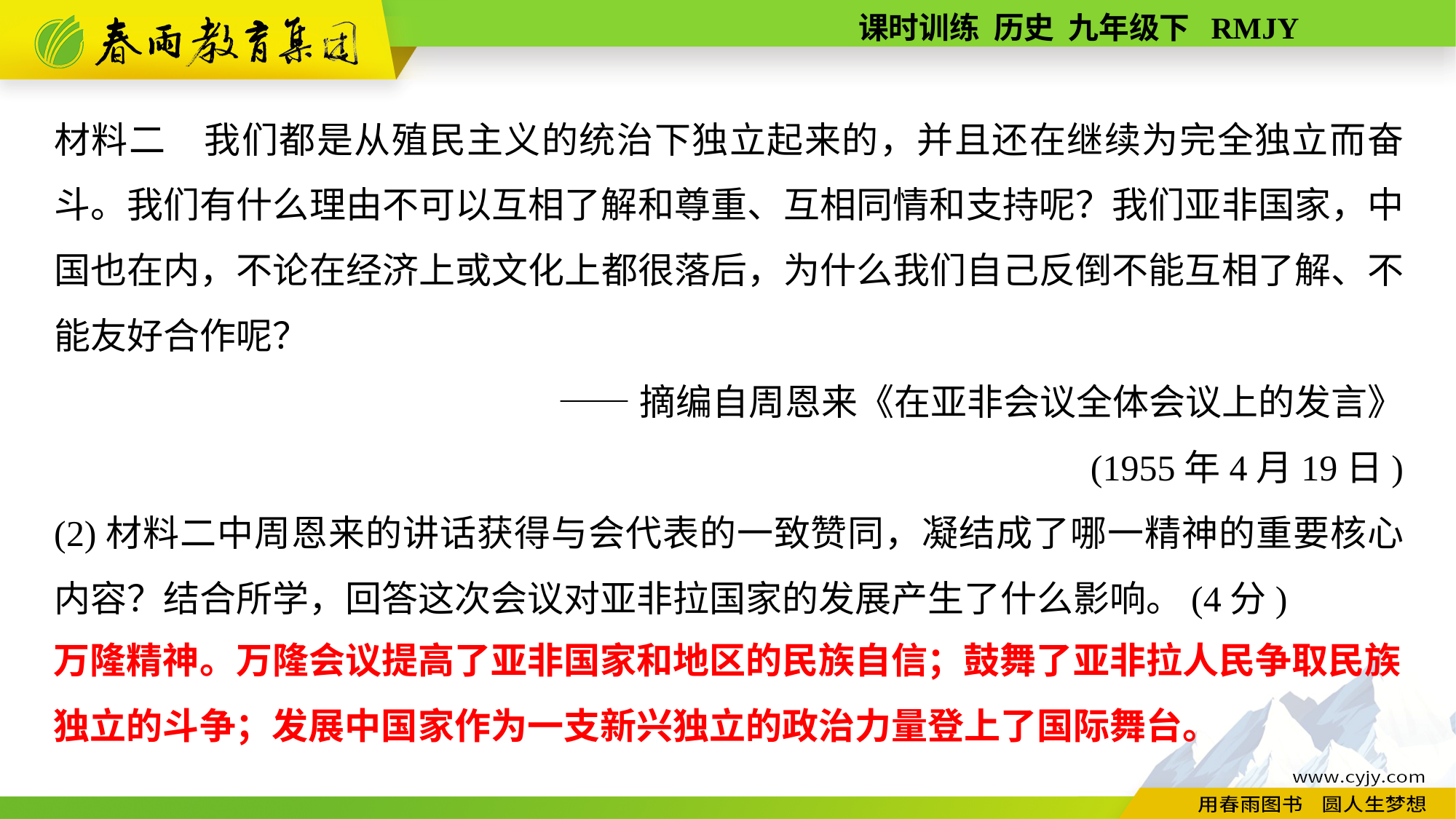

材料二　我们都是从殖民主义的统治下独立起来的，并且还在继续为完全独立而奋斗。我们有什么理由不可以互相了解和尊重、互相同情和支持呢？我们亚非国家，中国也在内，不论在经济上或文化上都很落后，为什么我们自己反倒不能互相了解、不能友好合作呢？
——摘编自周恩来《在亚非会议全体会议上的发言》
(1955年4月19日)
(2)材料二中周恩来的讲话获得与会代表的一致赞同，凝结成了哪一精神的重要核心内容？结合所学，回答这次会议对亚非拉国家的发展产生了什么影响。(4分)
万隆精神。万隆会议提高了亚非国家和地区的民族自信；鼓舞了亚非拉人民争取民族独立的斗争；发展中国家作为一支新兴独立的政治力量登上了国际舞台。